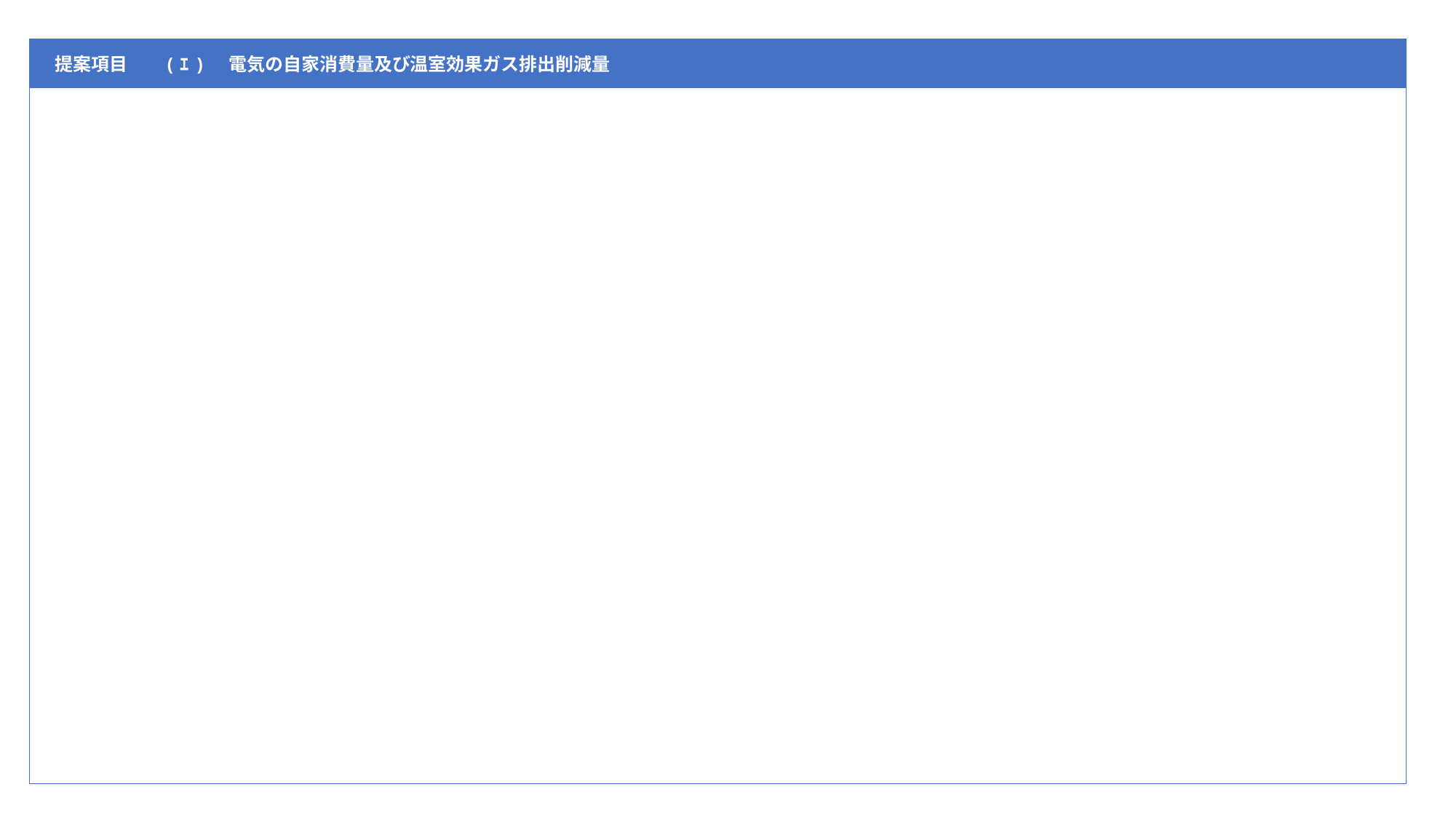

| 提案項目 | (ｴ)　電気の自家消費量及び温室効果ガス排出削減量 |
| --- | --- |
|  |  |